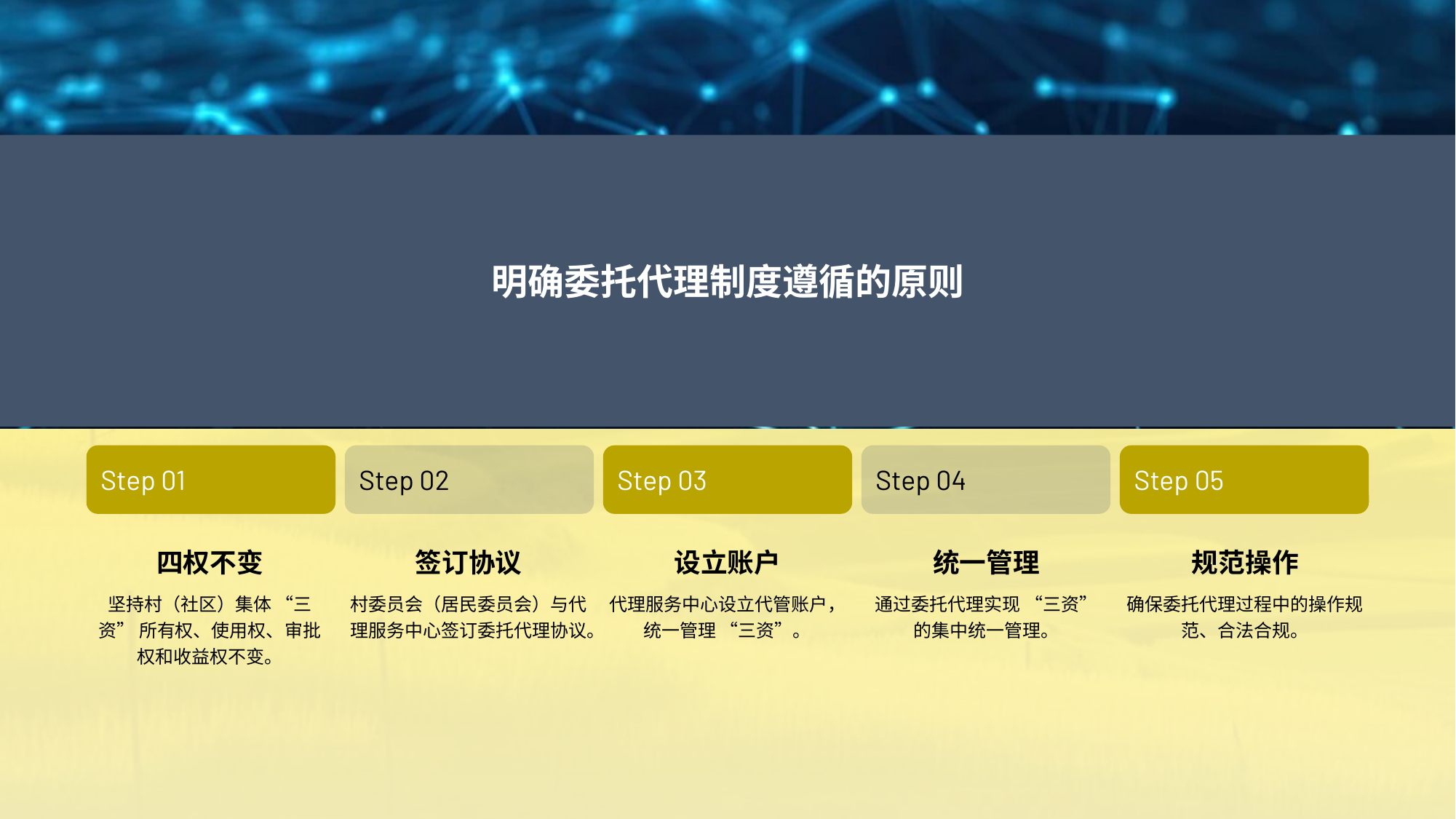

Step 01
四权不变
坚持村（社区）集体 “三资” 所有权、使用权、审批权和收益权不变。
明确委托代理制度遵循的原则

Step 02
签订协议
村委员会（居民委员会）与代理服务中心签订委托代理协议。
Step 03
设立账户
代理服务中心设立代管账户，统一管理 “三资”。
Step 04
统一管理
通过委托代理实现 “三资” 的集中统一管理。
Step 05
规范操作
确保委托代理过程中的操作规范、合法合规。
# 委托代理原则